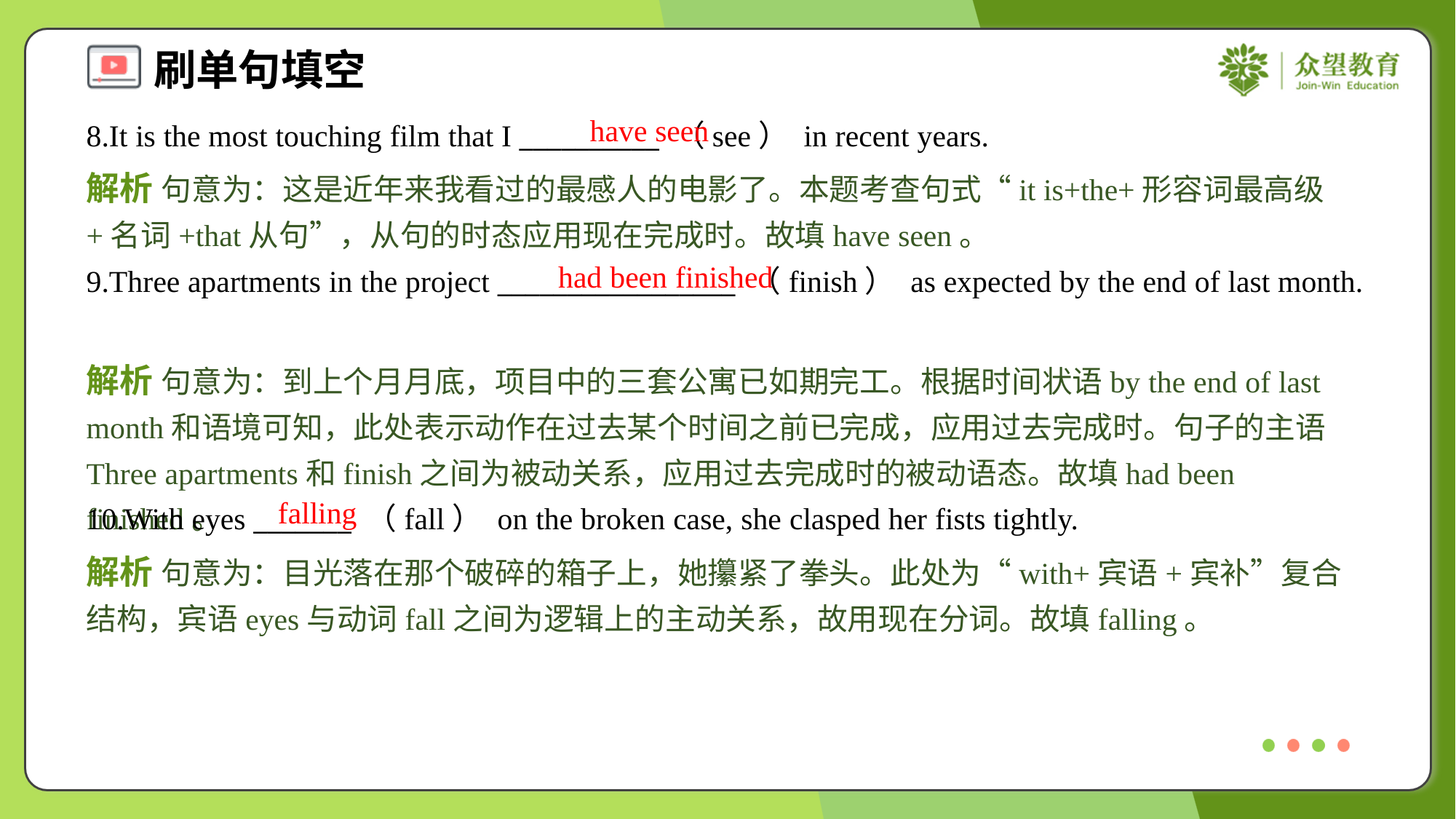

have seen
8.It is the most touching film that I __________ （see） in recent years.
解析 句意为：这是近年来我看过的最感人的电影了。本题考查句式“it is+the+形容词最高级+名词+that从句”，从句的时态应用现在完成时。故填have seen。
had been finished
9.Three apartments in the project _________________ （finish） as expected by the end of last month.
解析 句意为：到上个月月底，项目中的三套公寓已如期完工。根据时间状语by the end of last month和语境可知，此处表示动作在过去某个时间之前已完成，应用过去完成时。句子的主语Three apartments和finish之间为被动关系，应用过去完成时的被动语态。故填had been finished。
falling
10.With eyes _______ （fall） on the broken case, she clasped her fists tightly.
解析 句意为：目光落在那个破碎的箱子上，她攥紧了拳头。此处为“with+宾语+宾补”复合结构，宾语eyes与动词fall之间为逻辑上的主动关系，故用现在分词。故填falling。